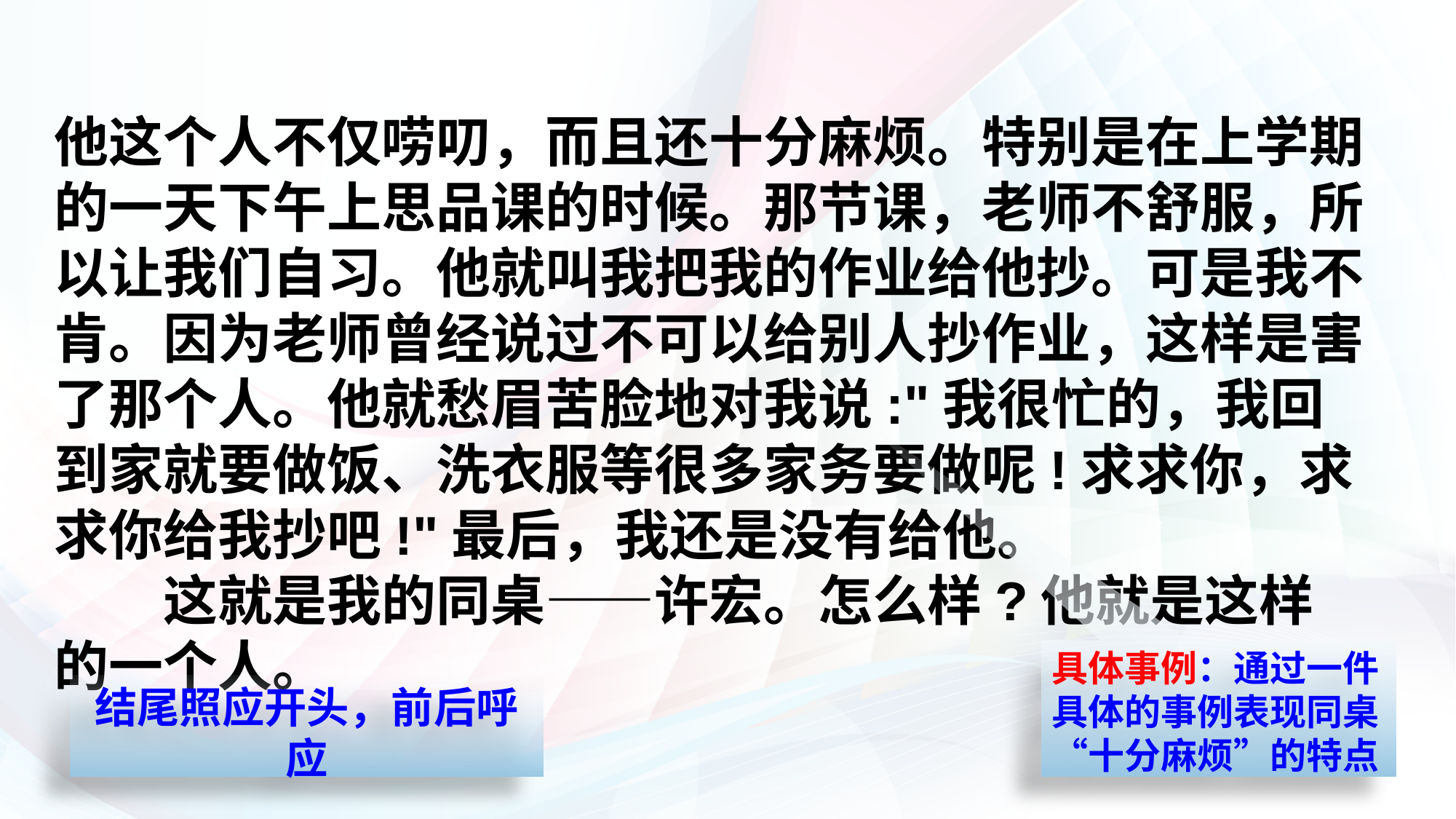

他这个人不仅唠叨，而且还十分麻烦。特别是在上学期的一天下午上思品课的时候。那节课，老师不舒服，所以让我们自习。他就叫我把我的作业给他抄。可是我不肯。因为老师曾经说过不可以给别人抄作业，这样是害了那个人。他就愁眉苦脸地对我说:"我很忙的，我回到家就要做饭、洗衣服等很多家务要做呢!求求你，求求你给我抄吧!"最后，我还是没有给他。
　　这就是我的同桌——许宏。怎么样?他就是这样的一个人。
具体事例：通过一件具体的事例表现同桌“十分麻烦”的特点
结尾照应开头，前后呼应